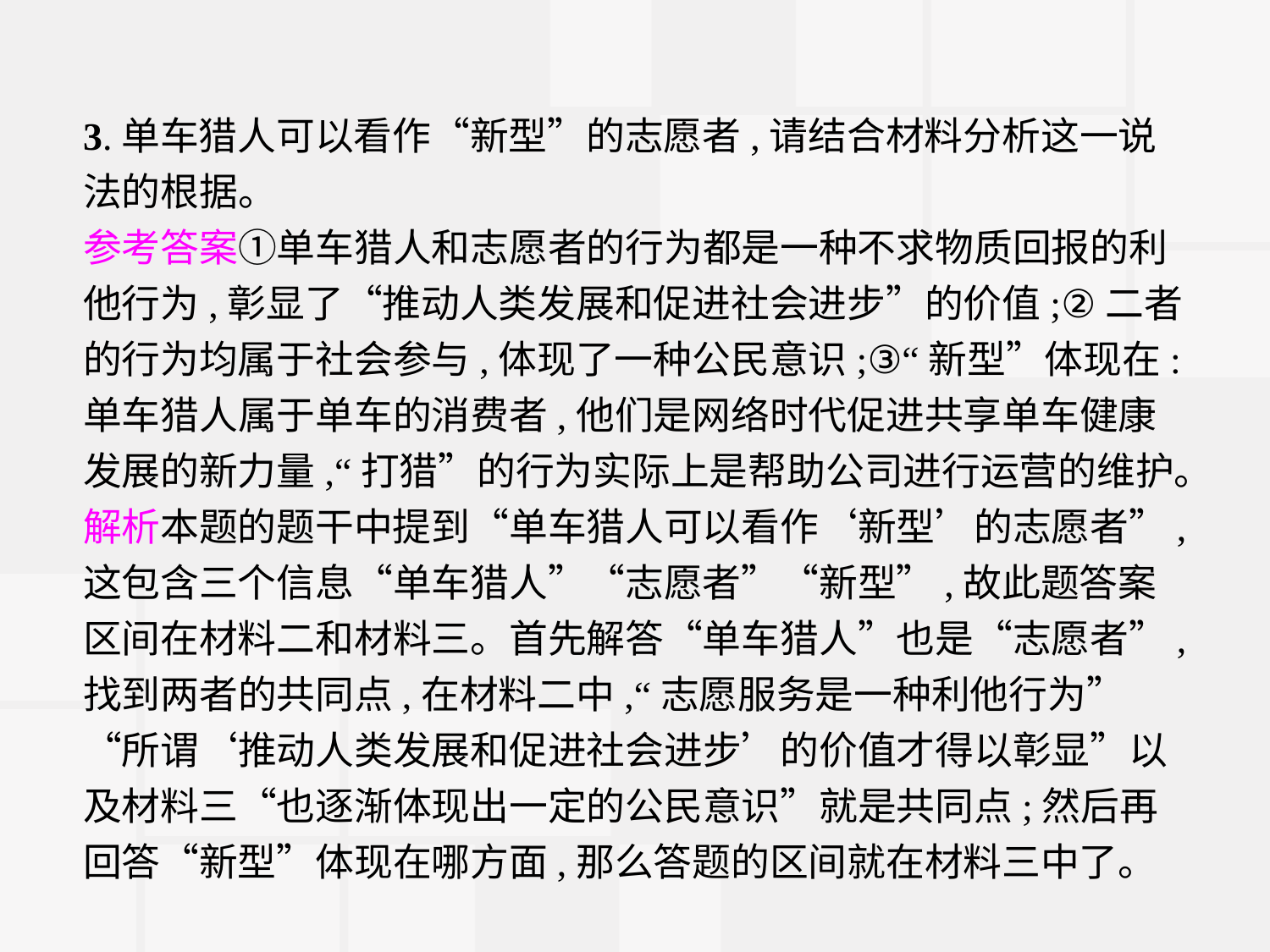

3.单车猎人可以看作“新型”的志愿者,请结合材料分析这一说法的根据。
参考答案①单车猎人和志愿者的行为都是一种不求物质回报的利他行为,彰显了“推动人类发展和促进社会进步”的价值;②二者的行为均属于社会参与,体现了一种公民意识;③“新型”体现在:单车猎人属于单车的消费者,他们是网络时代促进共享单车健康发展的新力量,“打猎”的行为实际上是帮助公司进行运营的维护。
解析本题的题干中提到“单车猎人可以看作‘新型’的志愿者”,这包含三个信息“单车猎人”“志愿者”“新型”,故此题答案区间在材料二和材料三。首先解答“单车猎人”也是“志愿者”,找到两者的共同点,在材料二中,“志愿服务是一种利他行为”“所谓‘推动人类发展和促进社会进步’的价值才得以彰显”以及材料三“也逐渐体现出一定的公民意识”就是共同点;然后再回答“新型”体现在哪方面,那么答题的区间就在材料三中了。